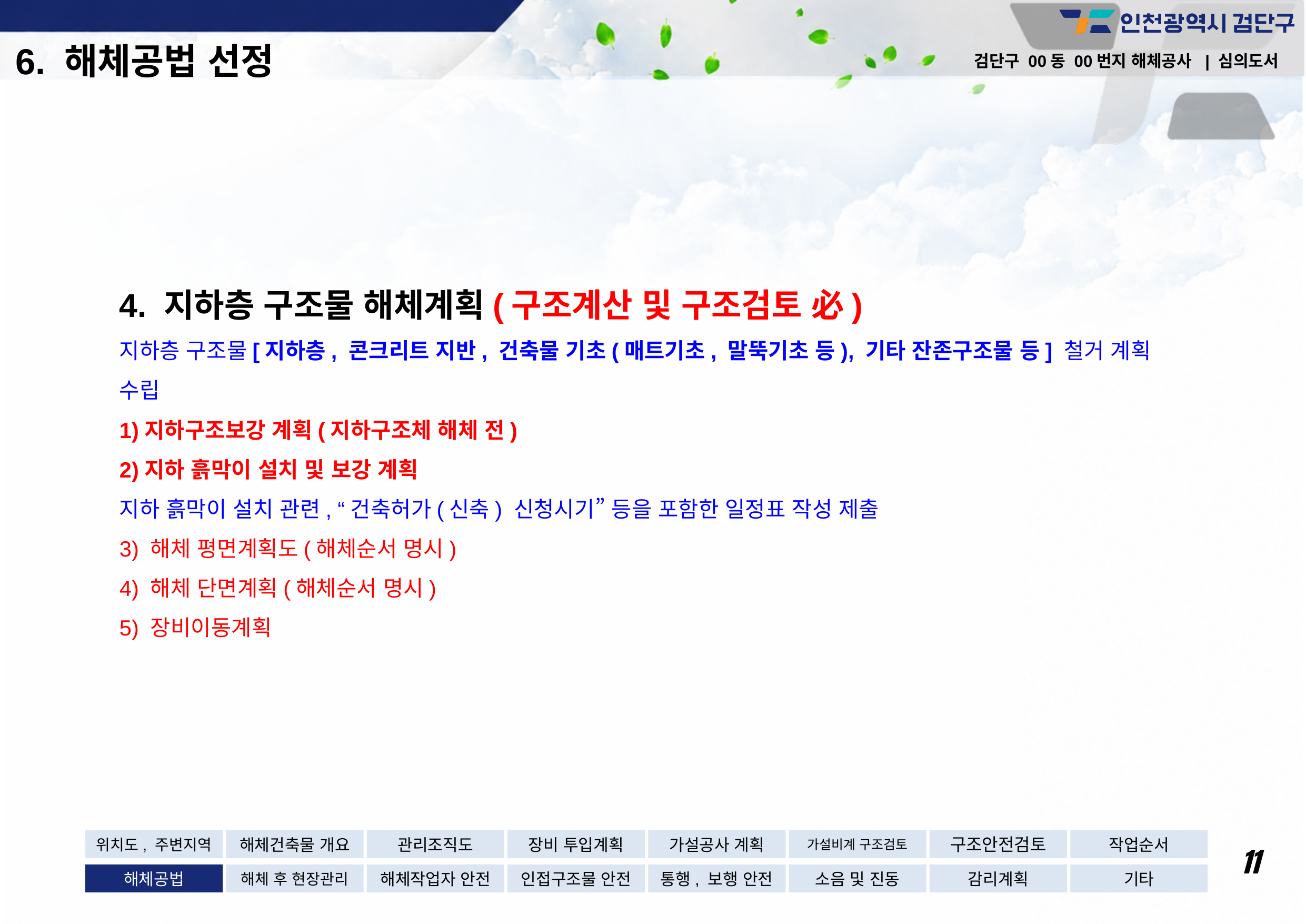

6. 해체공법 선정
검단구 00동 00번지 해체공사  | 심의도서
# 4. 지하층 구조물 해체계획(구조계산 및 구조검토 必) 지하층 구조물[지하층, 콘크리트 지반, 건축물 기초(매트기초, 말뚝기초 등), 기타 잔존구조물 등] 철거 계획 수립 1)지하구조보강 계획(지하구조체 해체 전) 2)지하 흙막이 설치 및 보강 계획 지하 흙막이 설치 관련, “건축허가(신축) 신청시기” 등을 포함한 일정표 작성 제출 3) 해체 평면계획도(해체순서 명시) 4) 해체 단면계획(해체순서 명시) 5) 장비이동계획
위치도, 주변지역
해체건축물 개요
관리조직도
장비 투입계획
가설공사 계획
가설비계 구조검토
구조안전검토
작업순서
11
해체공법
해체 후 현장관리
해체작업자 안전
인접구조물 안전
통행, 보행 안전
소음 및 진동
감리계획
기타